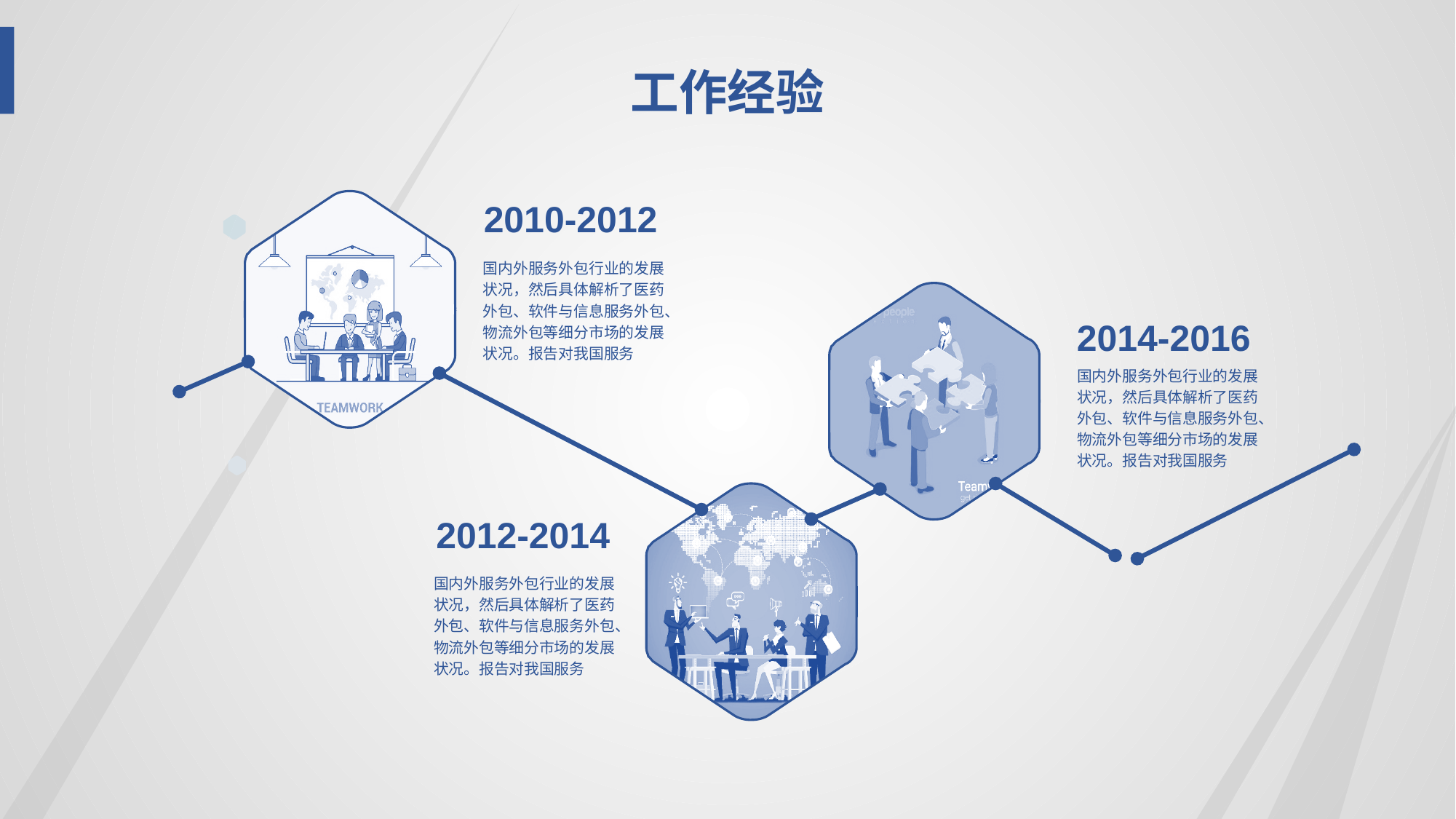

工作经验

2010-2012

国内外服务外包行业的发展状况，然后具体解析了医药外包、软件与信息服务外包、物流外包等细分市场的发展状况。报告对我国服务

2014-2016
国内外服务外包行业的发展状况，然后具体解析了医药外包、软件与信息服务外包、物流外包等细分市场的发展状况。报告对我国服务

2012-2014
国内外服务外包行业的发展状况，然后具体解析了医药外包、软件与信息服务外包、物流外包等细分市场的发展状况。报告对我国服务
.